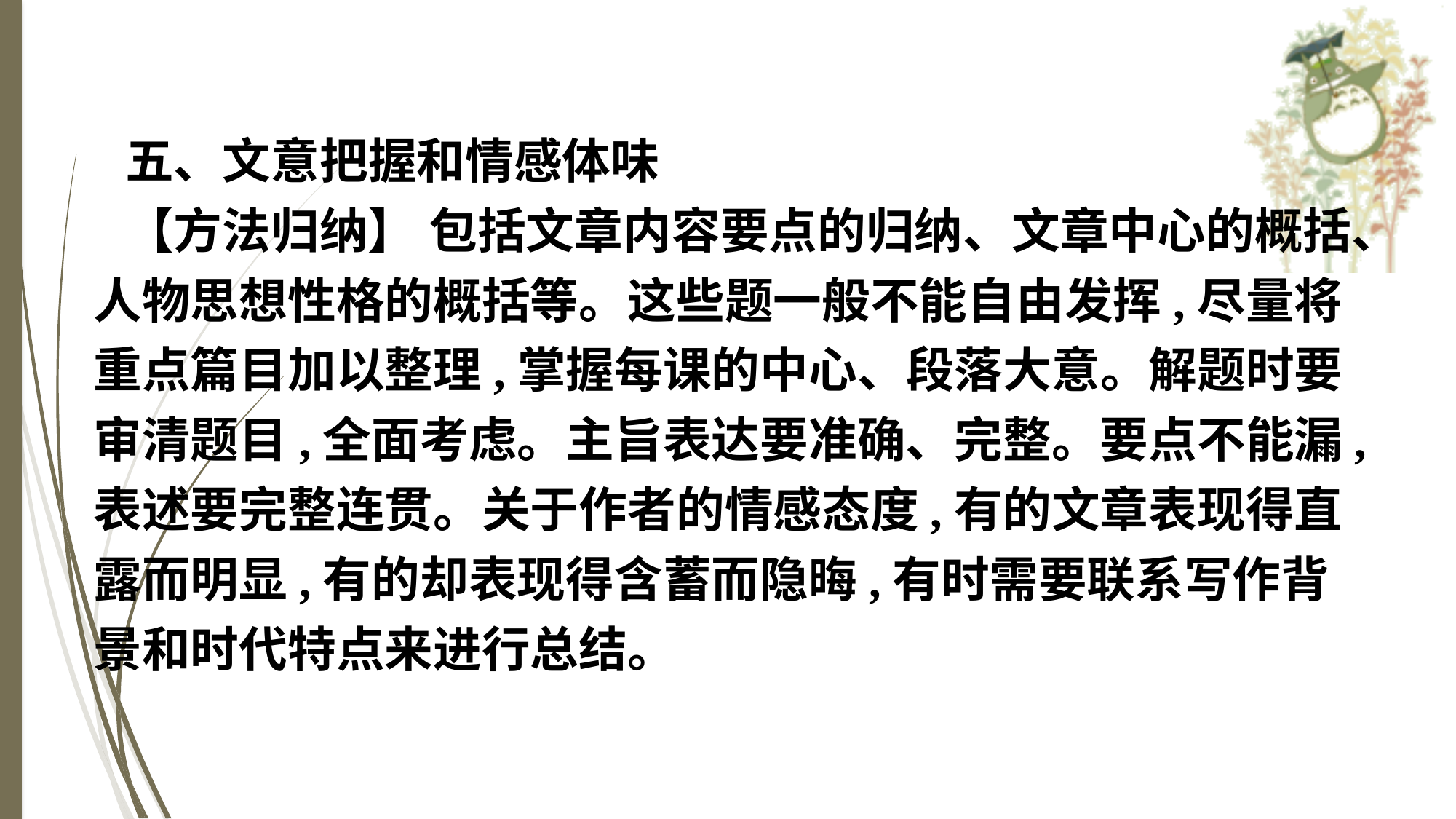

五、文意把握和情感体味
【方法归纳】 包括文章内容要点的归纳、文章中心的概括、人物思想性格的概括等。这些题一般不能自由发挥,尽量将重点篇目加以整理,掌握每课的中心、段落大意。解题时要审清题目,全面考虑。主旨表达要准确、完整。要点不能漏,表述要完整连贯。关于作者的情感态度,有的文章表现得直露而明显,有的却表现得含蓄而隐晦,有时需要联系写作背景和时代特点来进行总结。